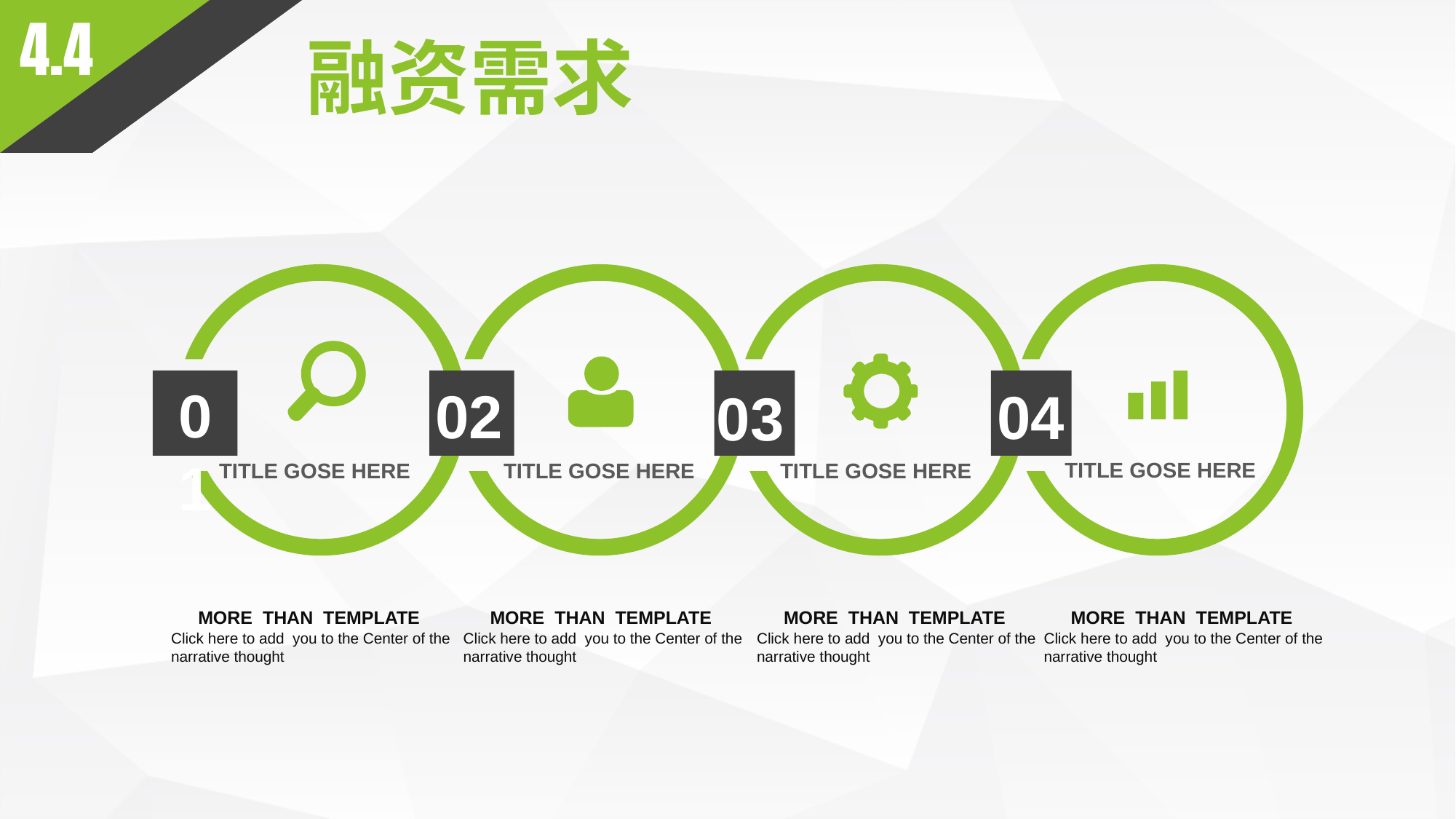

4.4
融资需求

01
02
04
03

TITLE GOSE HERE
TITLE GOSE HERE
TITLE GOSE HERE
TITLE GOSE HERE
    MORE  THAN  TEMPLATE
Click here to add  you to the Center of the
narrative thought

    MORE  THAN  TEMPLATE
Click here to add  you to the Center of the
narrative thought

    MORE  THAN  TEMPLATE
Click here to add  you to the Center of the
narrative thought

    MORE  THAN  TEMPLATE
Click here to add  you to the Center of the
narrative thought